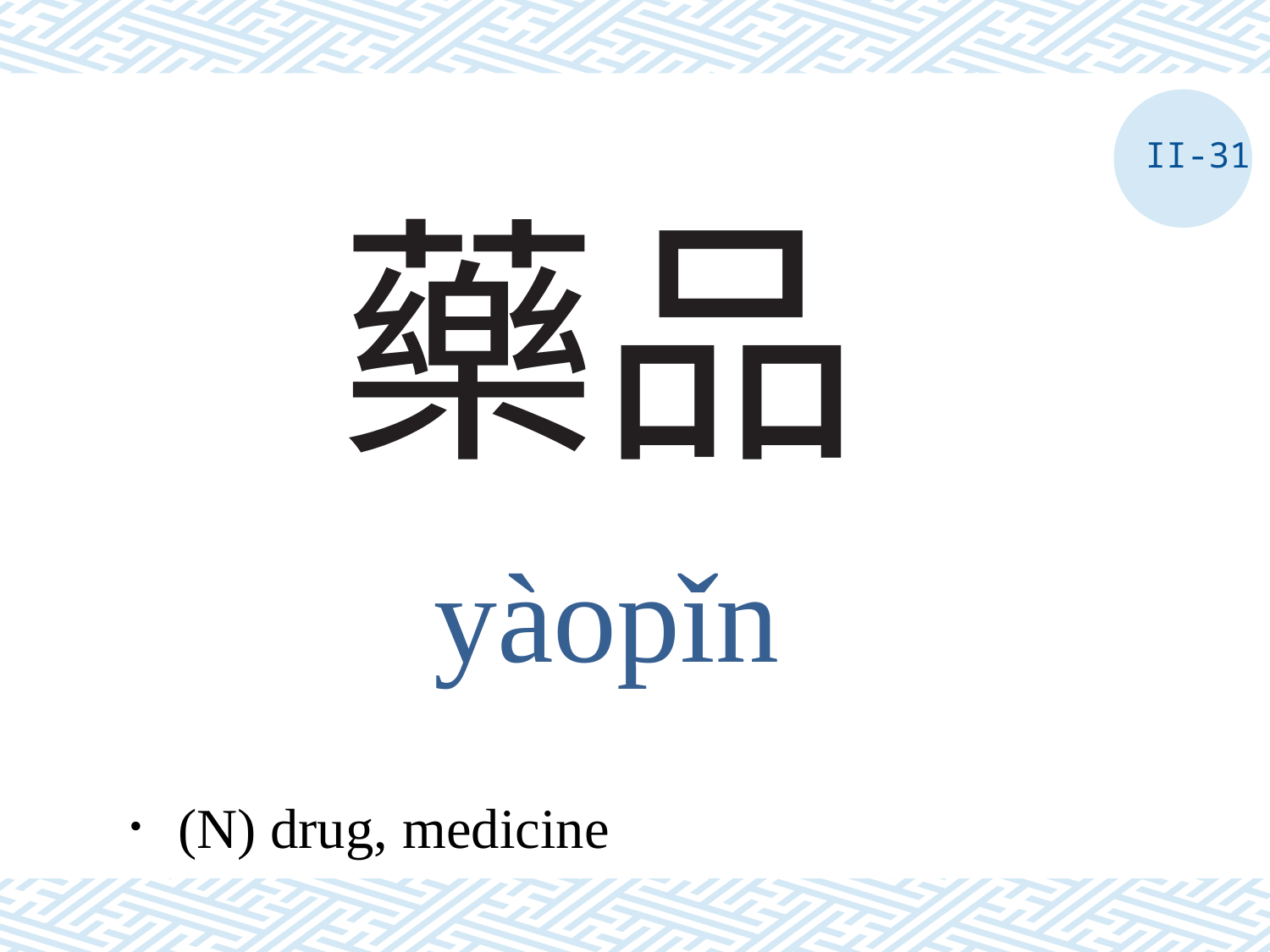

II-31

# 藥品
yàopǐn
．(N) drug, medicine